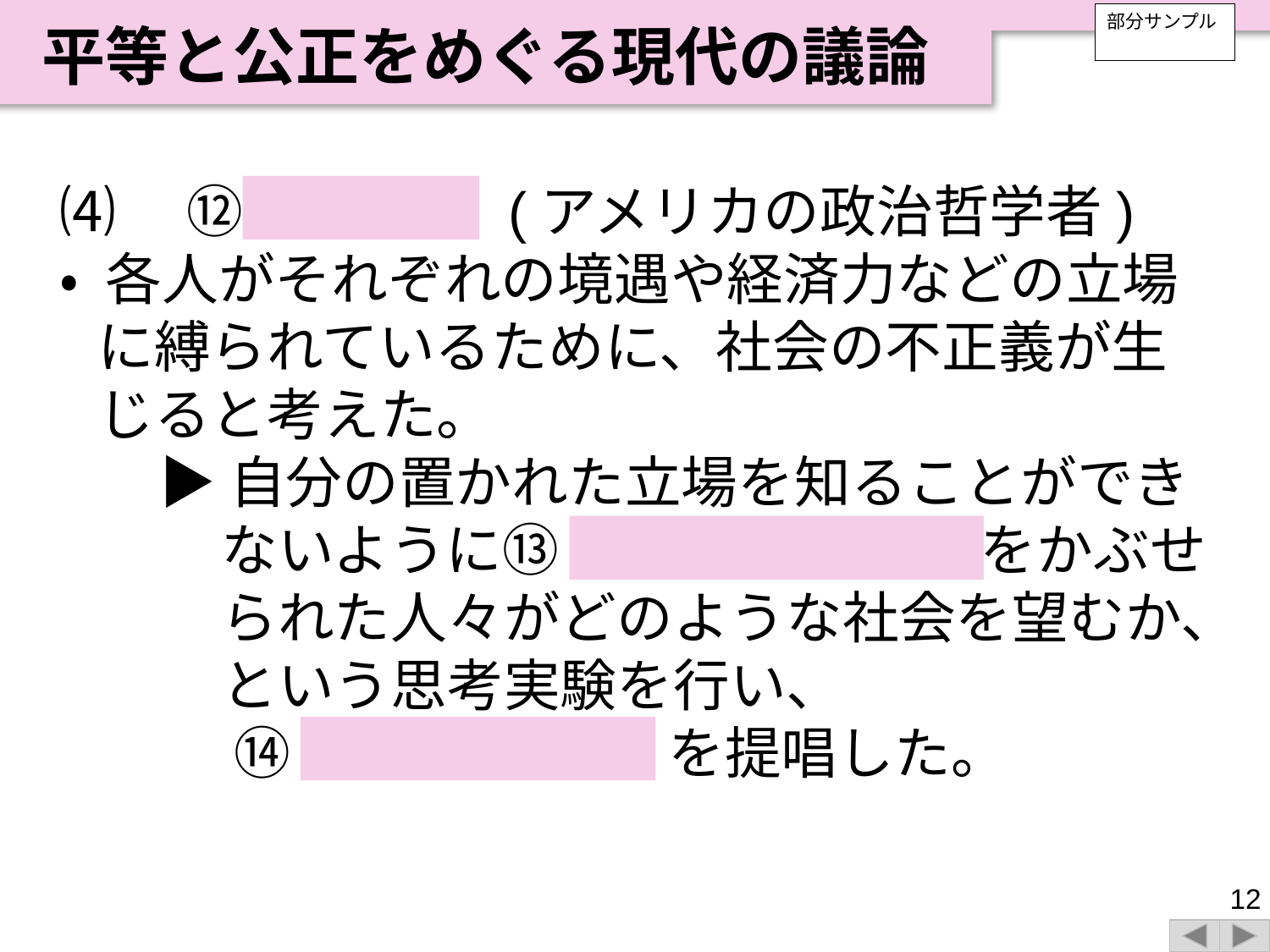

平等と公正をめぐる現代の議論
部分サンプル

⑷　⑫ ロールズ (アメリカの政治哲学者)
• 各人がそれぞれの境遇や経済力などの立場に縛られているために、社会の不正義が生じると考えた。
▶自分の置かれた立場を知ることができないように⑬ 無知のヴェール をかぶせられた人々がどのような社会を望むか、という思考実験を行い、
⑭ 正義の二原理 を提唱した。

12